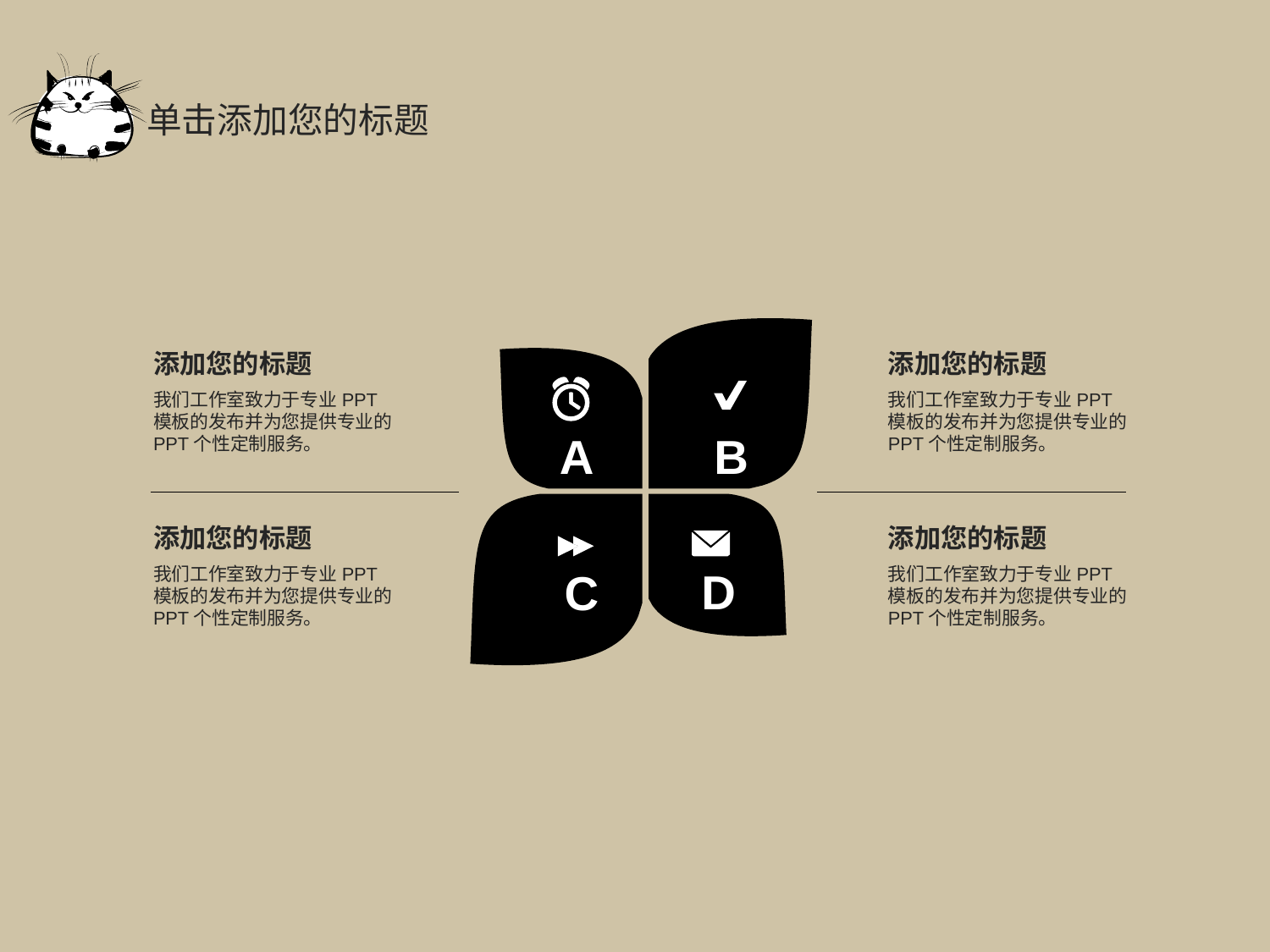

单击添加您的标题

添加您的标题
我们工作室致力于专业PPT模板的发布并为您提供专业的PPT个性定制服务。
添加您的标题
我们工作室致力于专业PPT模板的发布并为您提供专业的PPT个性定制服务。

A
B

添加您的标题
我们工作室致力于专业PPT模板的发布并为您提供专业的PPT个性定制服务。
添加您的标题
我们工作室致力于专业PPT模板的发布并为您提供专业的PPT个性定制服务。

D
C